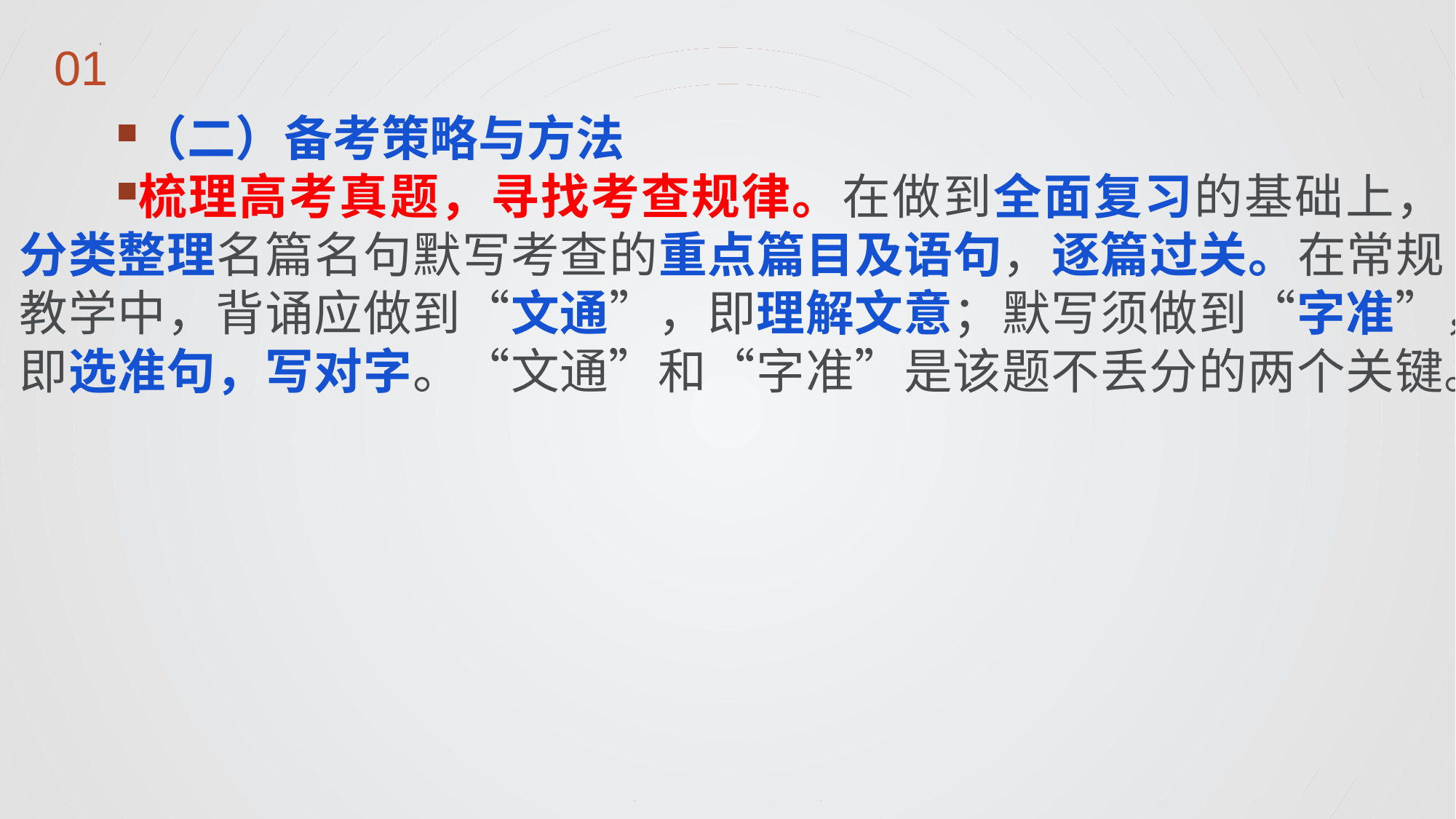

（二）备考策略与方法
梳理高考真题，寻找考查规律。在做到全面复习的基础上，分类整理名篇名句默写考查的重点篇目及语句，逐篇过关。在常规教学中，背诵应做到“文通”，即理解文意；默写须做到“字准”，即选准句，写对字。“文通”和“字准”是该题不丢分的两个关键。